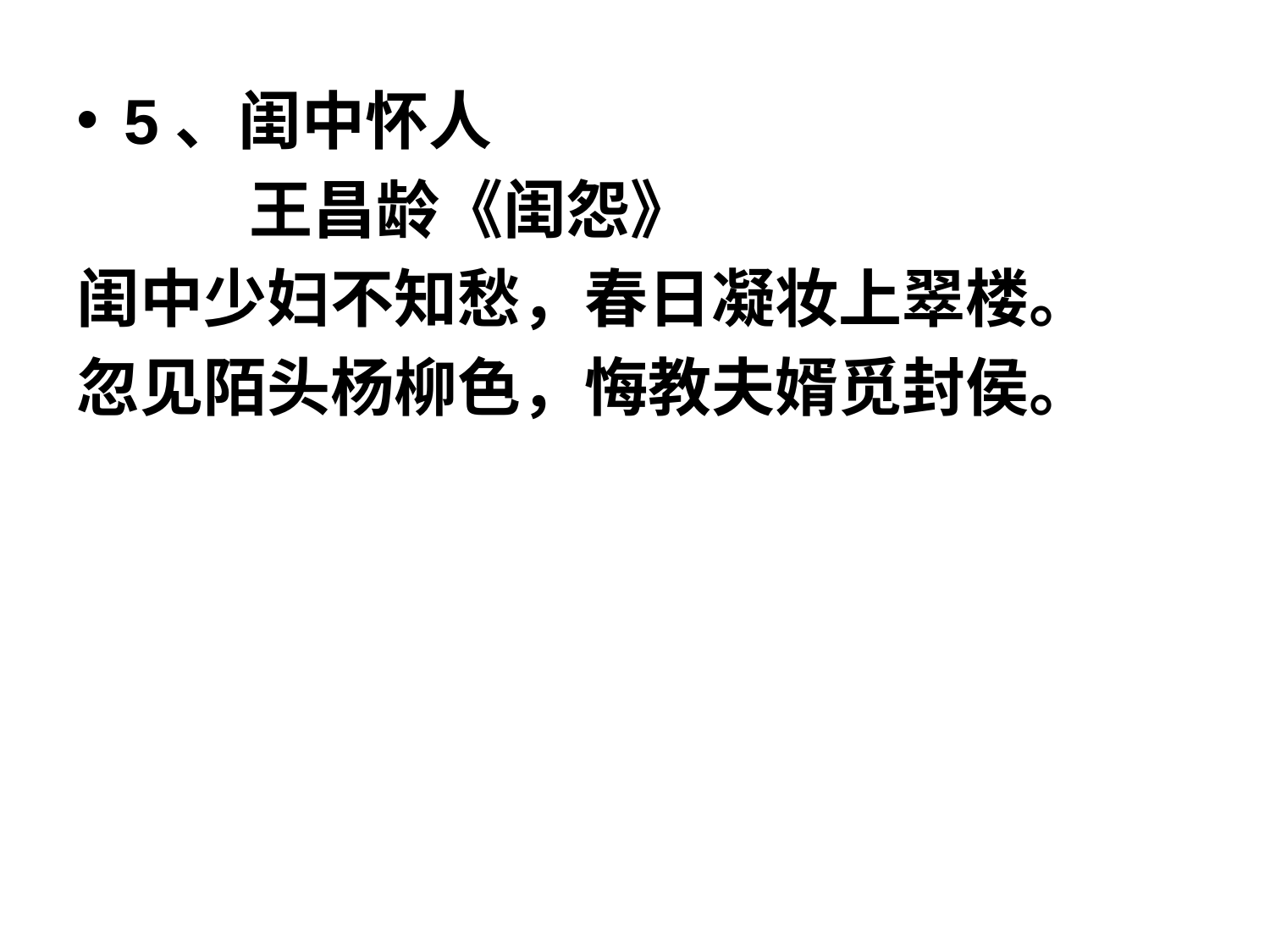

5、闺中怀人
           王昌龄《闺怨》
闺中少妇不知愁，春日凝妆上翠楼。
忽见陌头杨柳色，悔教夫婿觅封侯。